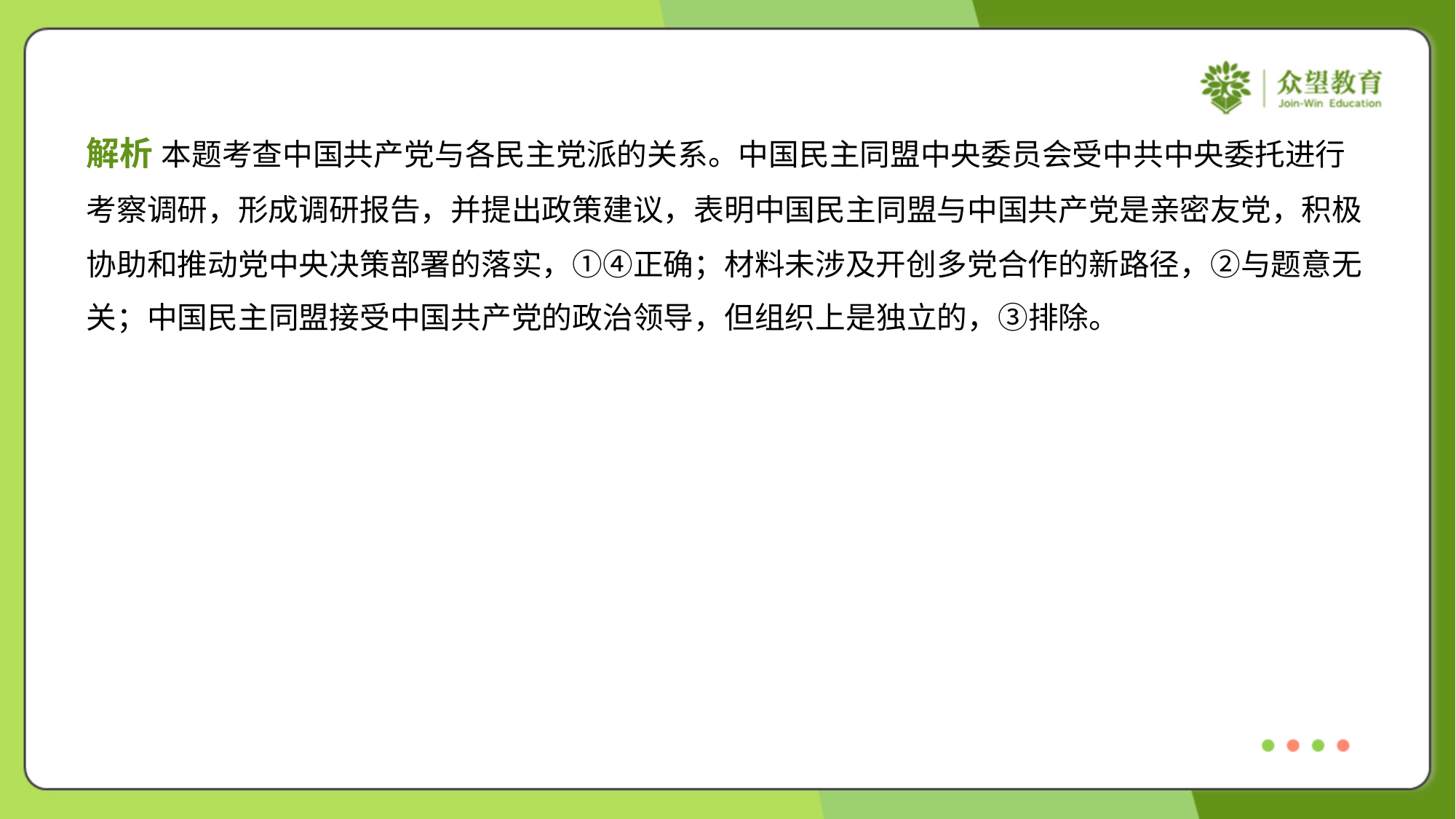

解析 本题考查中国共产党与各民主党派的关系。中国民主同盟中央委员会受中共中央委托进行
考察调研，形成调研报告，并提出政策建议，表明中国民主同盟与中国共产党是亲密友党，积极
协助和推动党中央决策部署的落实，①④正确；材料未涉及开创多党合作的新路径，②与题意无
关；中国民主同盟接受中国共产党的政治领导，但组织上是独立的，③排除。